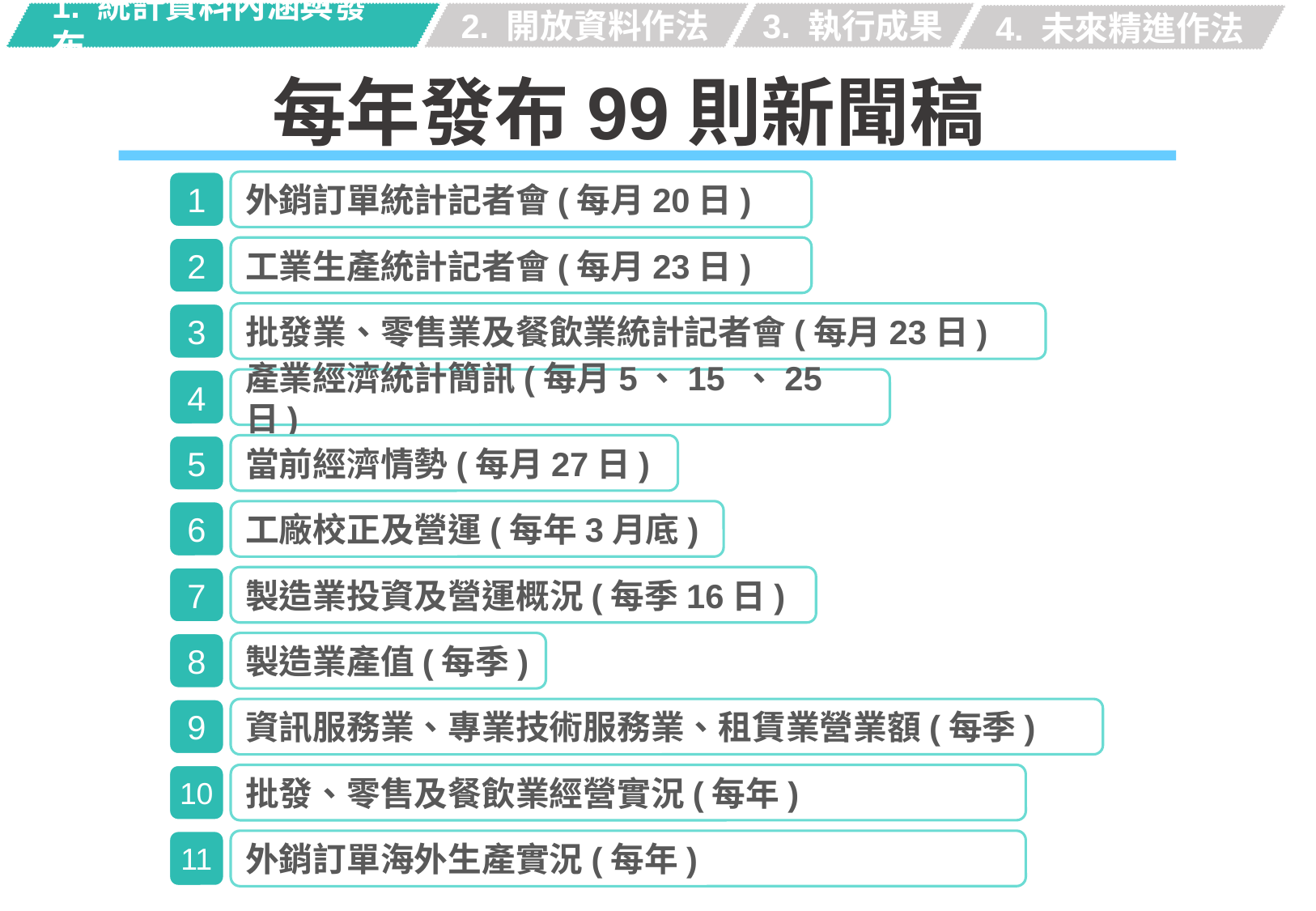

1. 統計資料內涵與發布
2. 開放資料作法
3. 執行成果
4. 未來精進作法
每年發布99則新聞稿
1
外銷訂單統計記者會(每月20日)
2
工業生產統計記者會(每月23日)
3
批發業、零售業及餐飲業統計記者會(每月23日)
4
產業經濟統計簡訊(每月5、15 、25日)
5
當前經濟情勢(每月27日)
6
工廠校正及營運(每年3月底)
7
製造業投資及營運概況(每季16日)
8
製造業產值(每季)
9
資訊服務業、專業技術服務業、租賃業營業額(每季)
10
批發、零售及餐飲業經營實況(每年)
11
外銷訂單海外生產實況(每年)